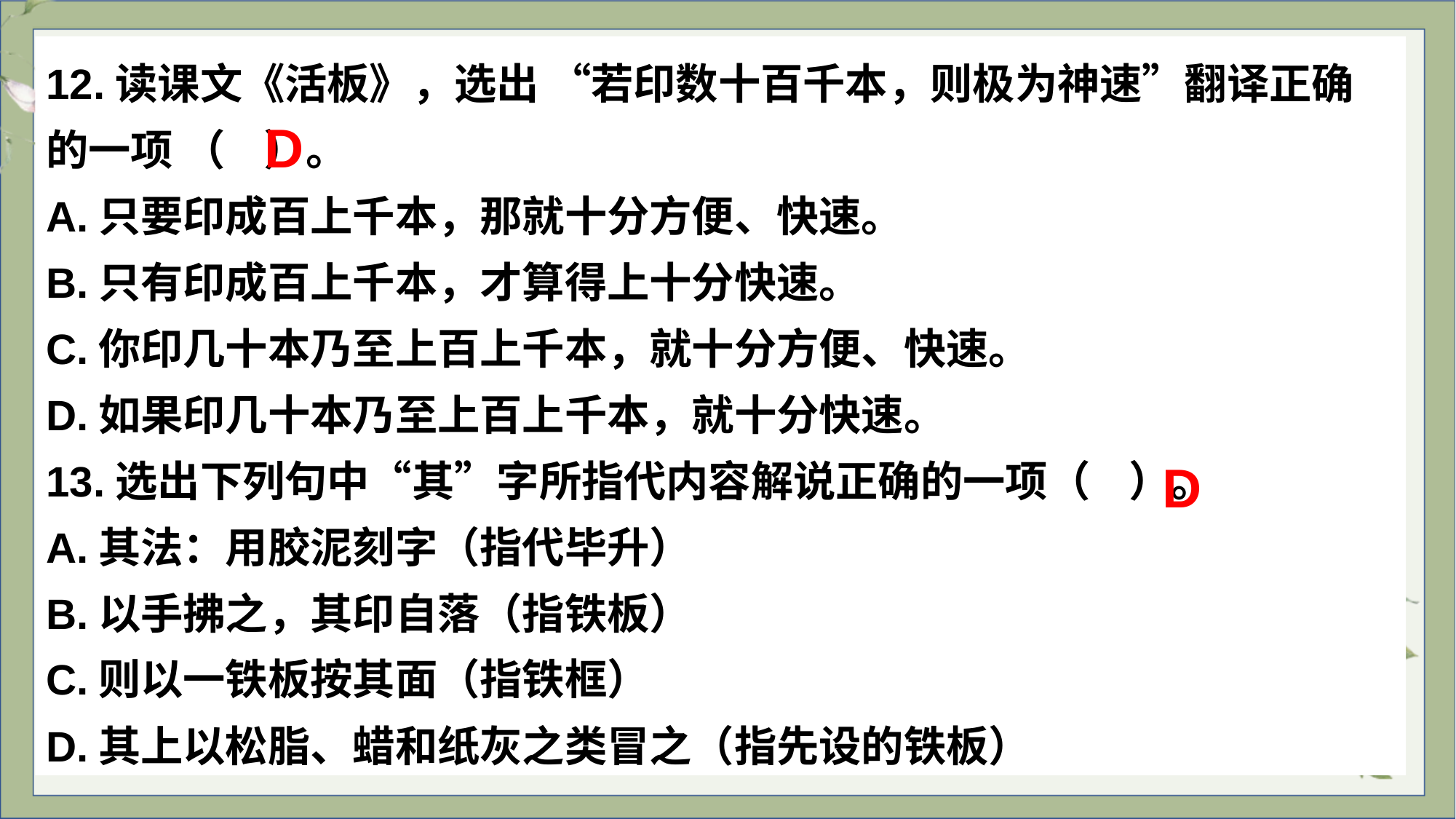

12.读课文《活板》，选出 “若印数十百千本，则极为神速”翻译正确的一项 （    ）。
A.只要印成百上千本，那就十分方便、快速。
B.只有印成百上千本，才算得上十分快速。
C.你印几十本乃至上百上千本，就十分方便、快速。
D.如果印几十本乃至上百上千本，就十分快速。
13.选出下列句中“其”字所指代内容解说正确的一项（    ）。
A.其法：用胶泥刻字（指代毕升）
B.以手拂之，其印自落（指铁板）
C.则以一铁板按其面（指铁框）
D.其上以松脂、蜡和纸灰之类冒之（指先设的铁板）
D
D